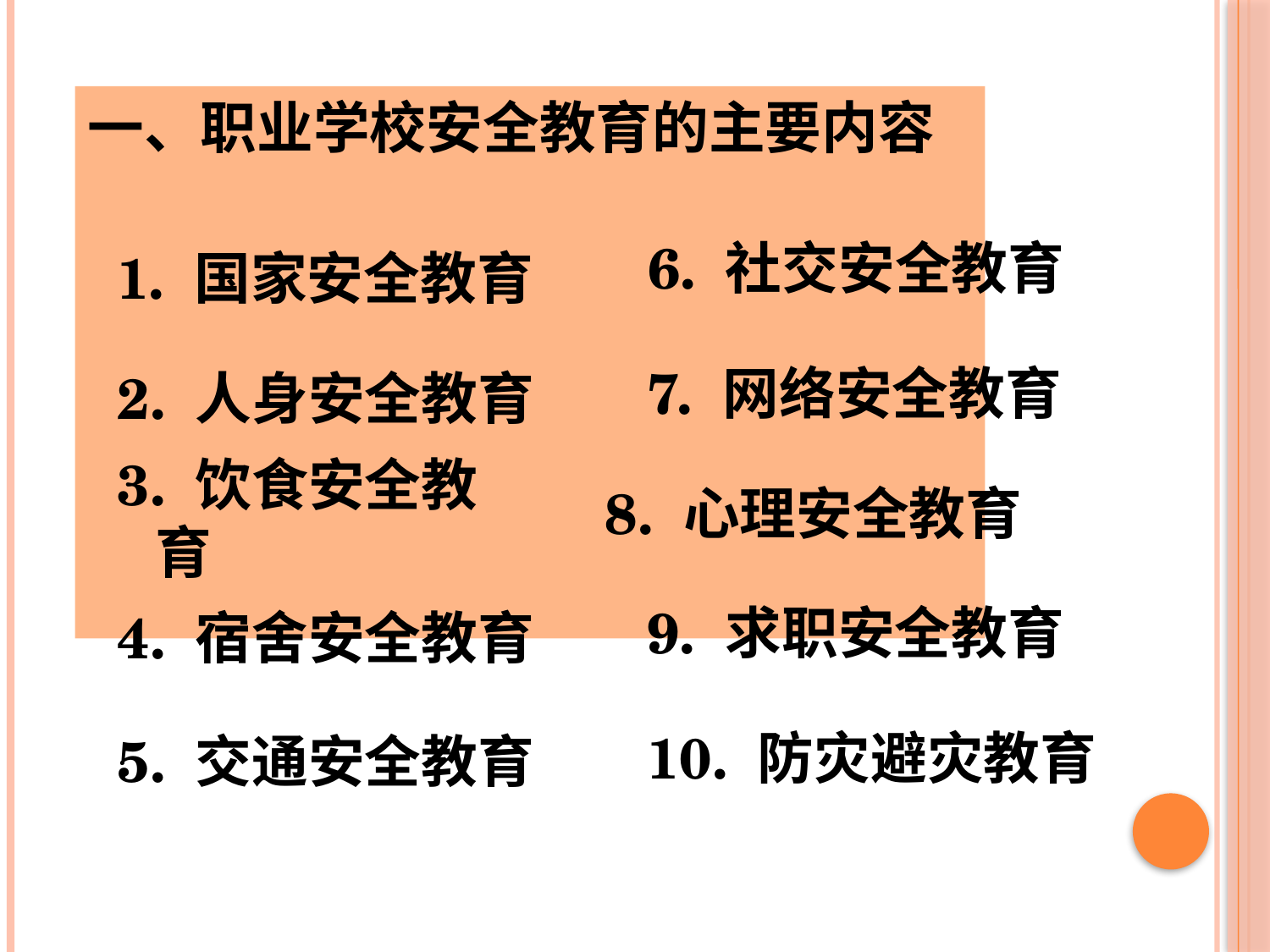

一、职业学校安全教育的主要内容
6. 社交安全教育
1. 国家安全教育
7. 网络安全教育
2. 人身安全教育
8. 心理安全教育
3. 饮食安全教育
9. 求职安全教育
4. 宿舍安全教育
10. 防灾避灾教育
5. 交通安全教育